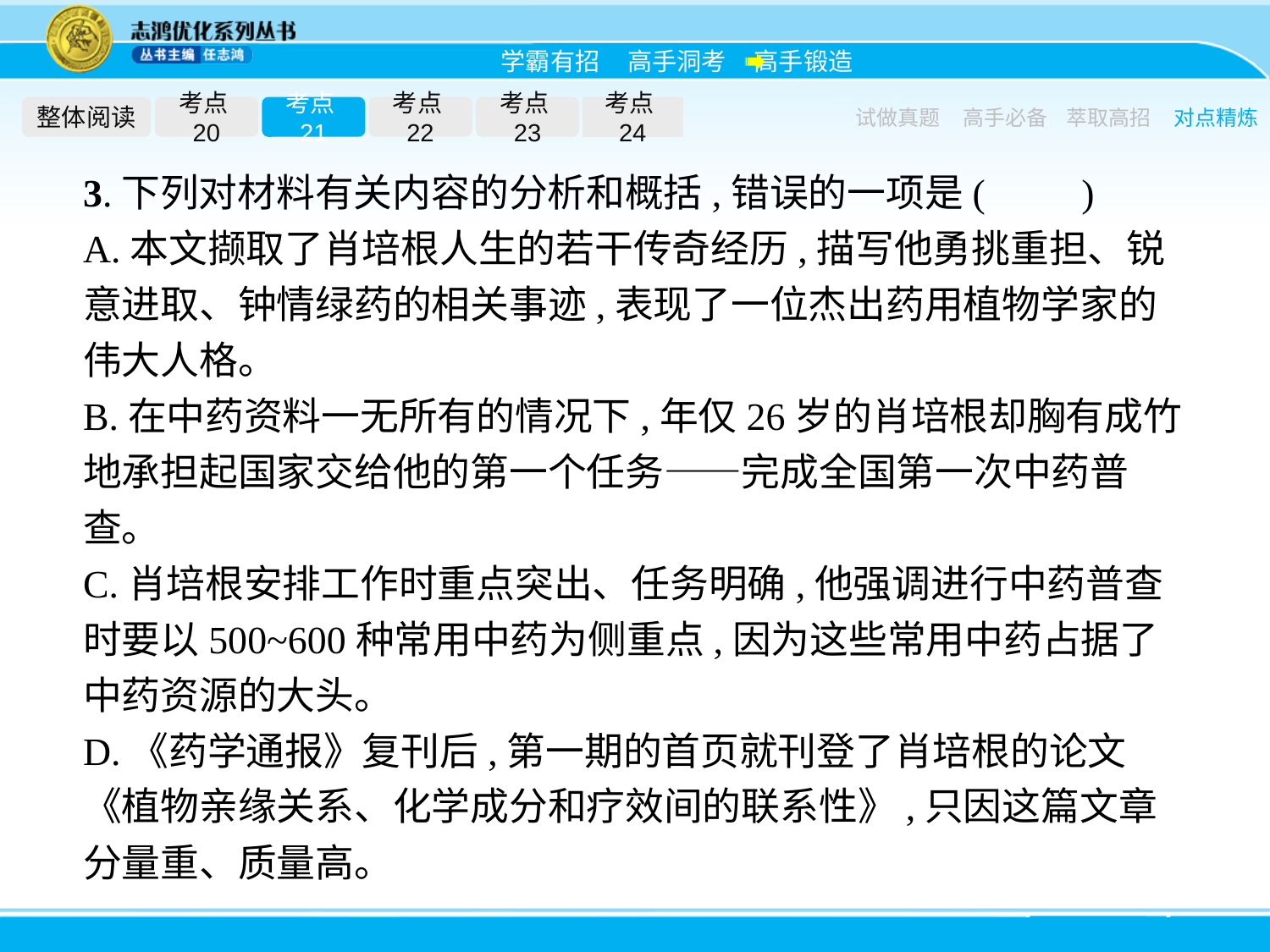

整体阅读
考点20
考点21
考点22
考点23
考点24
试做真题
高手必备
萃取高招
对点精炼
3.下列对材料有关内容的分析和概括,错误的一项是(　　)
A.本文撷取了肖培根人生的若干传奇经历,描写他勇挑重担、锐意进取、钟情绿药的相关事迹,表现了一位杰出药用植物学家的伟大人格。
B.在中药资料一无所有的情况下,年仅26岁的肖培根却胸有成竹地承担起国家交给他的第一个任务——完成全国第一次中药普查。
C.肖培根安排工作时重点突出、任务明确,他强调进行中药普查时要以500~600种常用中药为侧重点,因为这些常用中药占据了中药资源的大头。
D.《药学通报》复刊后,第一期的首页就刊登了肖培根的论文《植物亲缘关系、化学成分和疗效间的联系性》,只因这篇文章分量重、质量高。